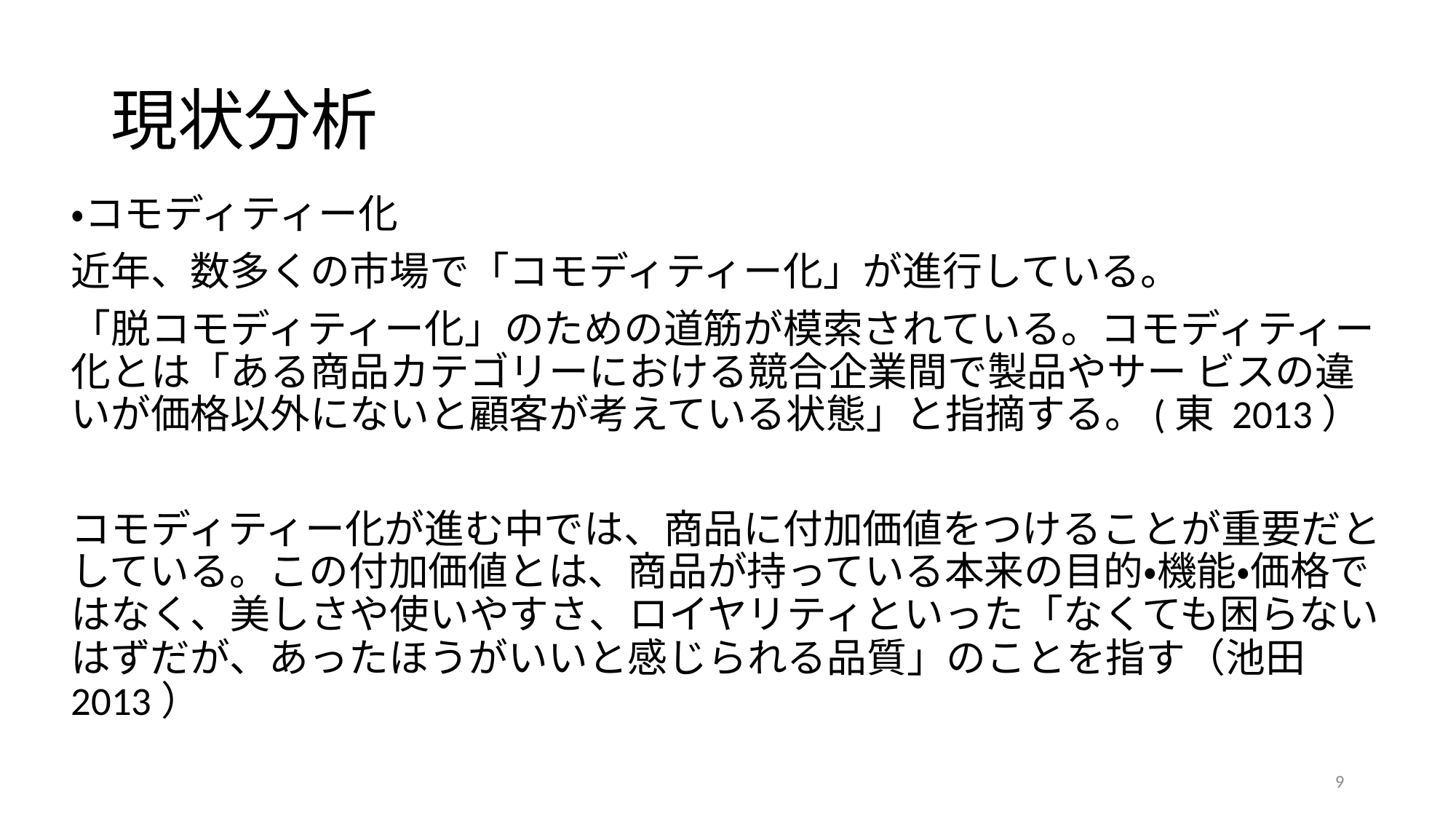

# 現状分析
・コモディティー化
近年、数多くの市場で「コモディティー化」が進行している。
「脱コモディティー化」のための道筋が模索されている。コモディティー化とは「ある商品カテゴリーにおける競合企業間で製品やサー ビスの違いが価格以外にないと顧客が考えている状態」と指摘する。(東 2013）

コモディティー化が進む中では、商品に付加価値をつけることが重要だとしている。この付加価値とは、商品が持っている本来の目的・機能・価格ではなく、美しさや使いやすさ、ロイヤリティといった「なくても困らないはずだが、あったほうがいいと感じられる品質」のことを指す（池田 2013）
9